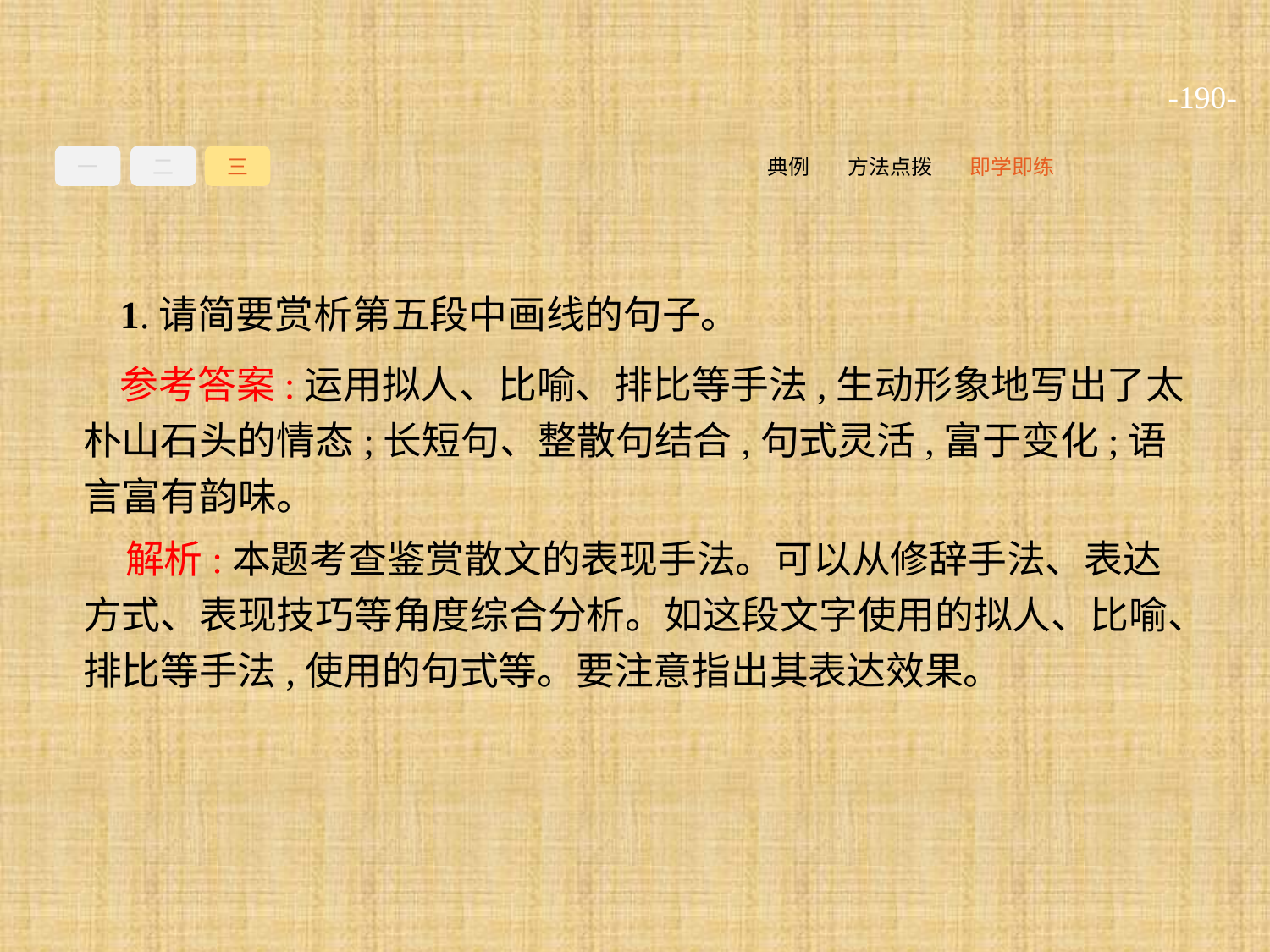

-190-
一
二
三
即学即练
方法点拨
典例
1.请简要赏析第五段中画线的句子。
参考答案:运用拟人、比喻、排比等手法,生动形象地写出了太朴山石头的情态;长短句、整散句结合,句式灵活,富于变化;语言富有韵味。
解析:本题考查鉴赏散文的表现手法。可以从修辞手法、表达方式、表现技巧等角度综合分析。如这段文字使用的拟人、比喻、排比等手法,使用的句式等。要注意指出其表达效果。